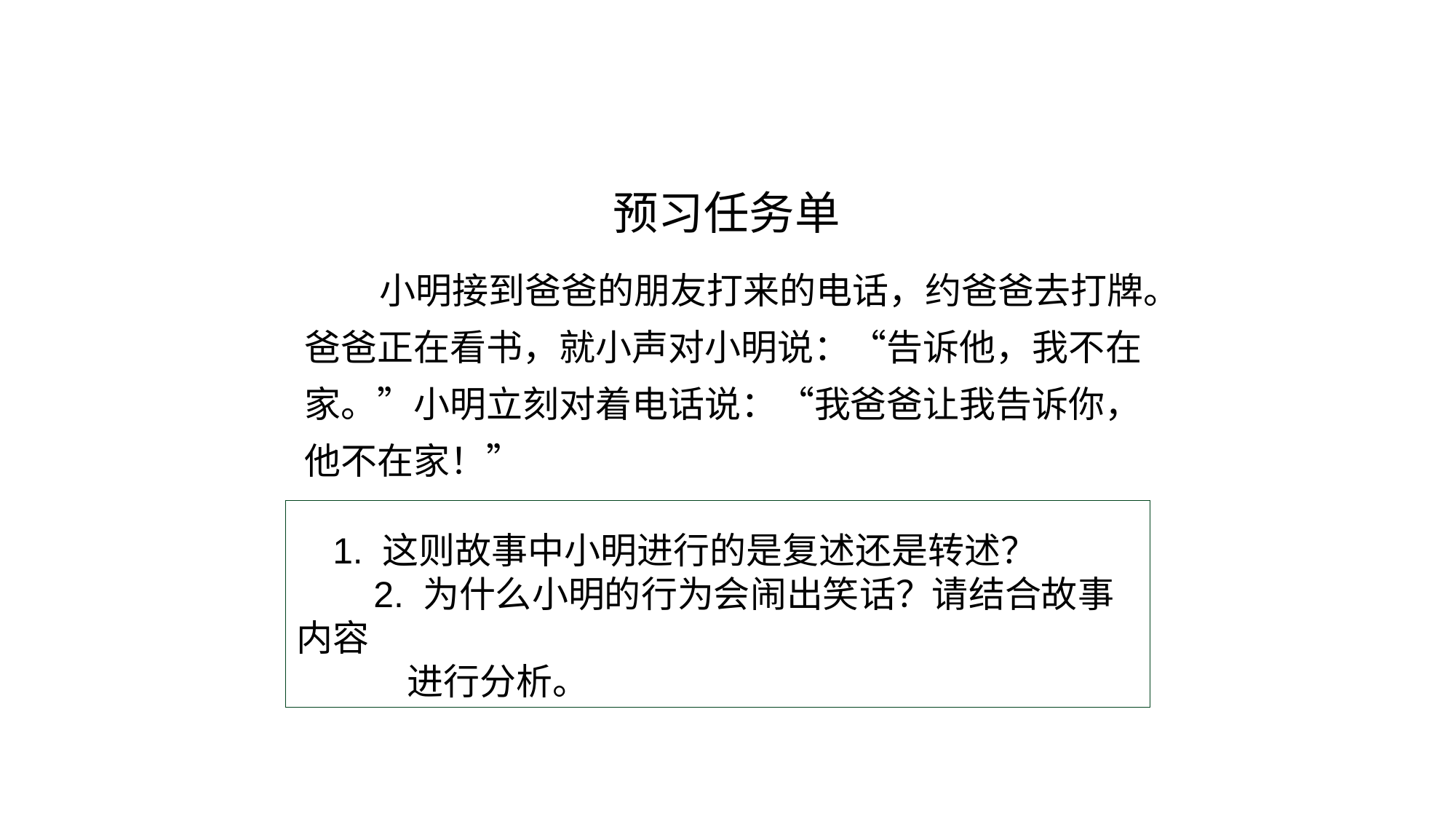

# 预习任务单
        小明接到爸爸的朋友打来的电话，约爸爸去打牌。爸爸正在看书，就小声对小明说：“告诉他，我不在家。”小明立刻对着电话说：“我爸爸让我告诉你，他不在家！”
1. 这则故事中小明进行的是复述还是转述？
    2. 为什么小明的行为会闹出笑话？请结合故事内容
        进行分析。